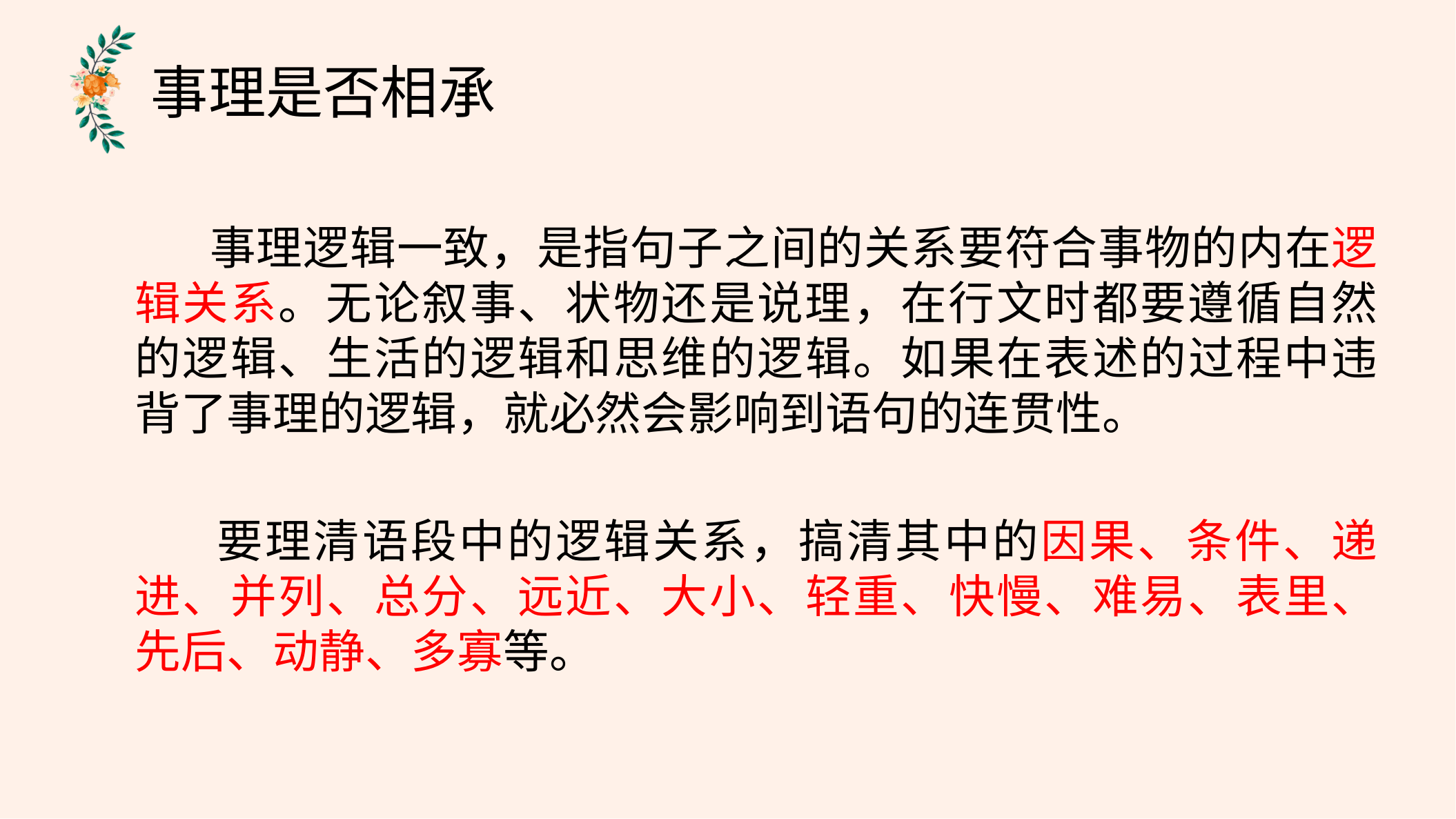

事理是否相承
   事理逻辑一致，是指句子之间的关系要符合事物的内在逻辑关系。无论叙事、状物还是说理，在行文时都要遵循自然的逻辑、生活的逻辑和思维的逻辑。如果在表述的过程中违背了事理的逻辑，就必然会影响到语句的连贯性。

   要理清语段中的逻辑关系，搞清其中的因果、条件、递进、并列、总分、远近、大小、轻重、快慢、难易、表里、先后、动静、多寡等。